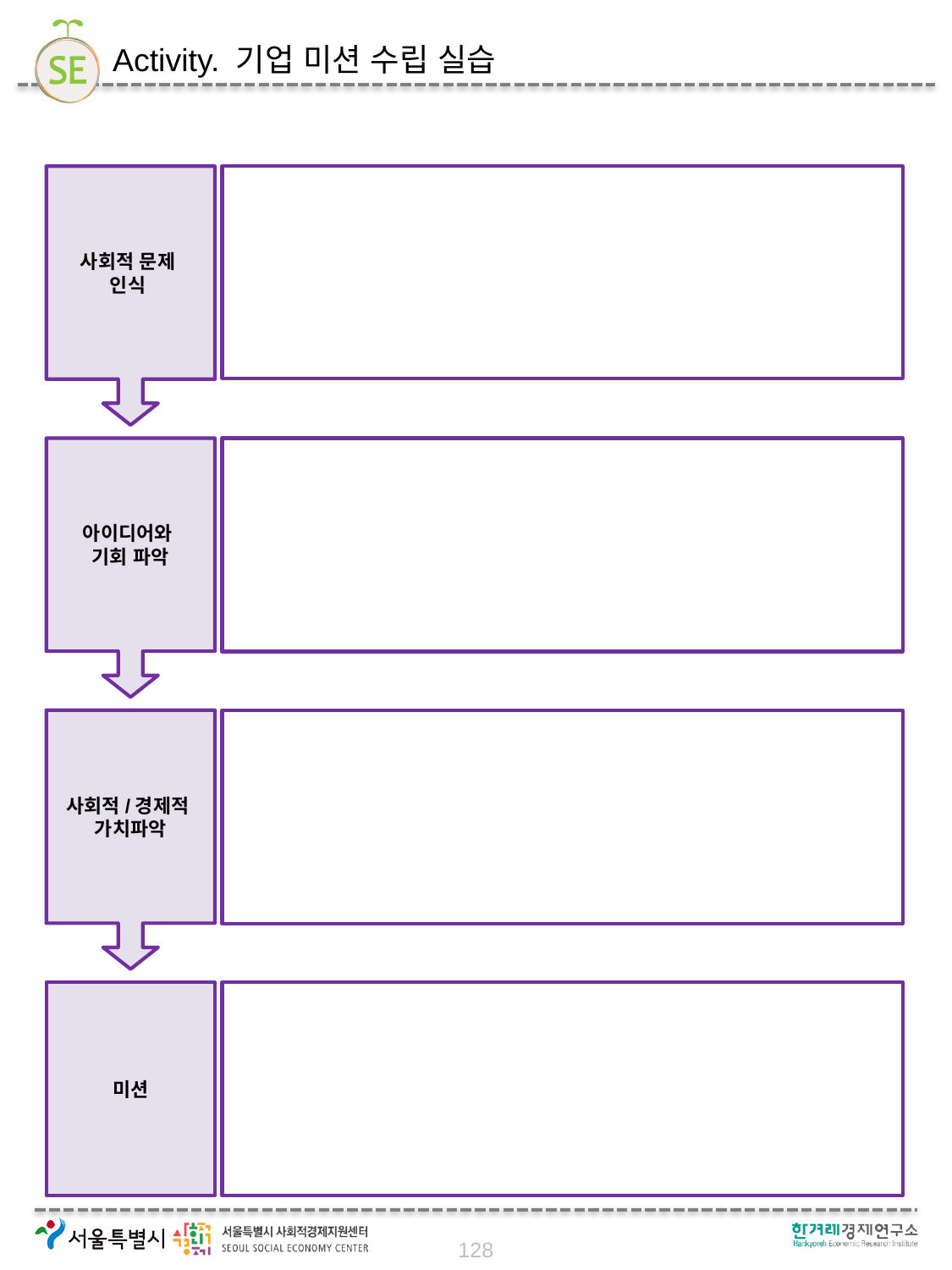

# Activity. 기업 미션 수립 실습
사회적 문제
인식

아이디어와
기회 파악

사회적/경제적
가치파악

미션

128